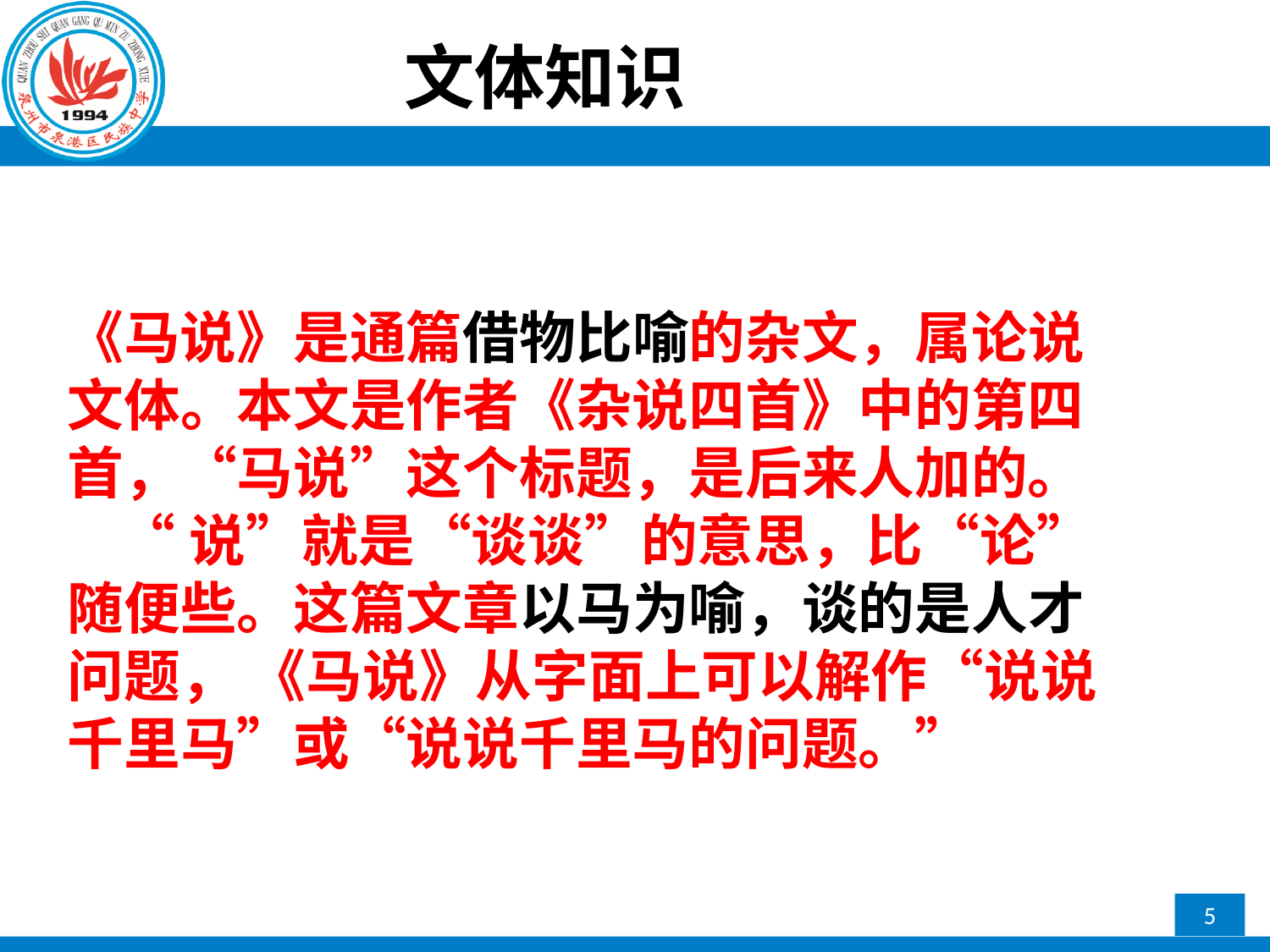

# 文体知识
《马说》是通篇借物比喻的杂文，属论说文体。本文是作者《杂说四首》中的第四首，“马说”这个标题，是后来人加的。
    “说”就是“谈谈”的意思，比“论”随便些。这篇文章以马为喻，谈的是人才问题， 《马说》从字面上可以解作“说说千里马”或“说说千里马的问题。”